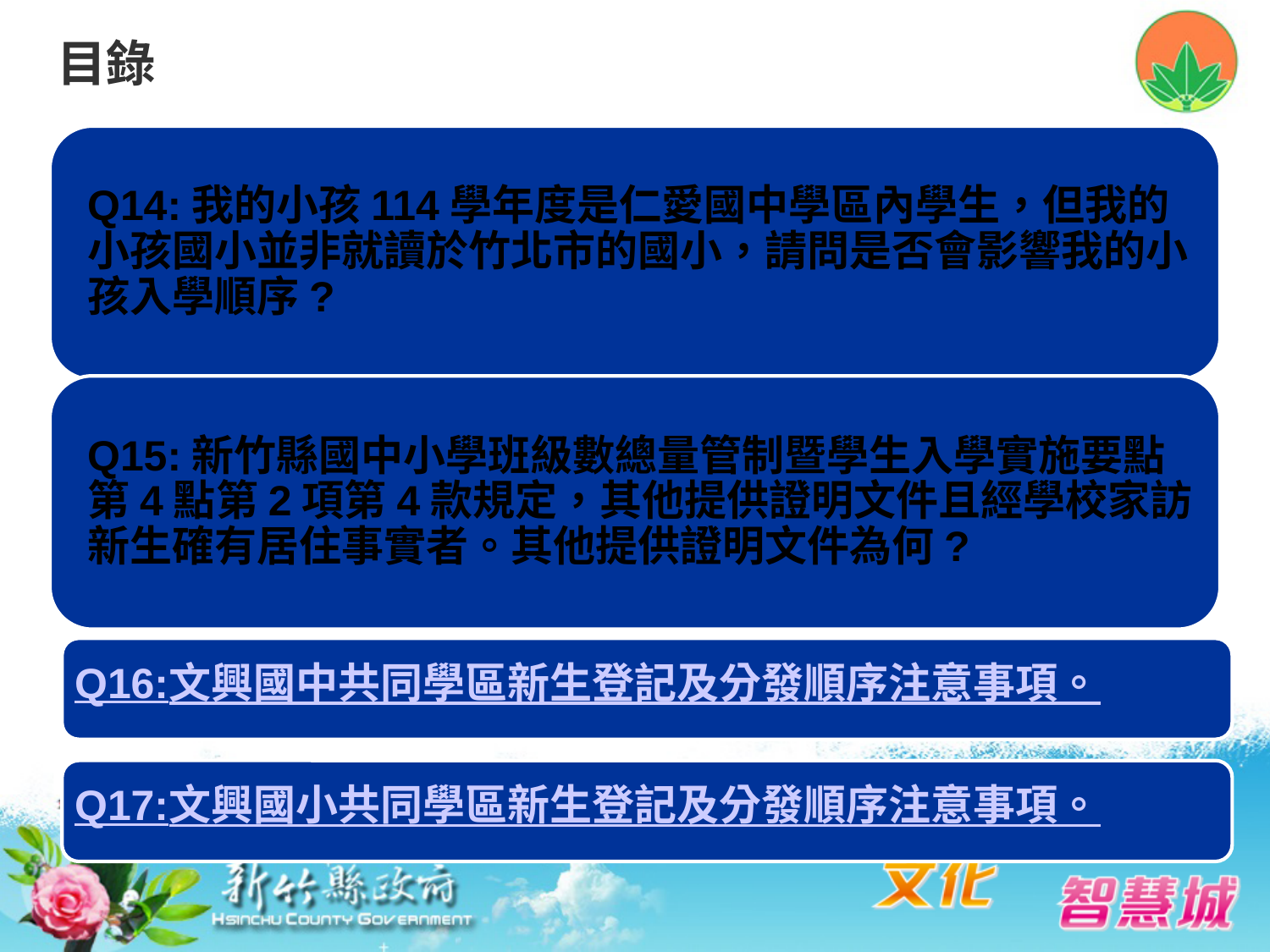

目錄
Q14:我的小孩114學年度是仁愛國中學區內學生，但我的小孩國小並非就讀於竹北市的國小，請問是否會影響我的小孩入學順序?
Q15:新竹縣國中小學班級數總量管制暨學生入學實施要點第4點第2項第4款規定，其他提供證明文件且經學校家訪新生確有居住事實者。其他提供證明文件為何?

Q16:文興國中共同學區新生登記及分發順序注意事項。

Q17:文興國小共同學區新生登記及分發順序注意事項。
5